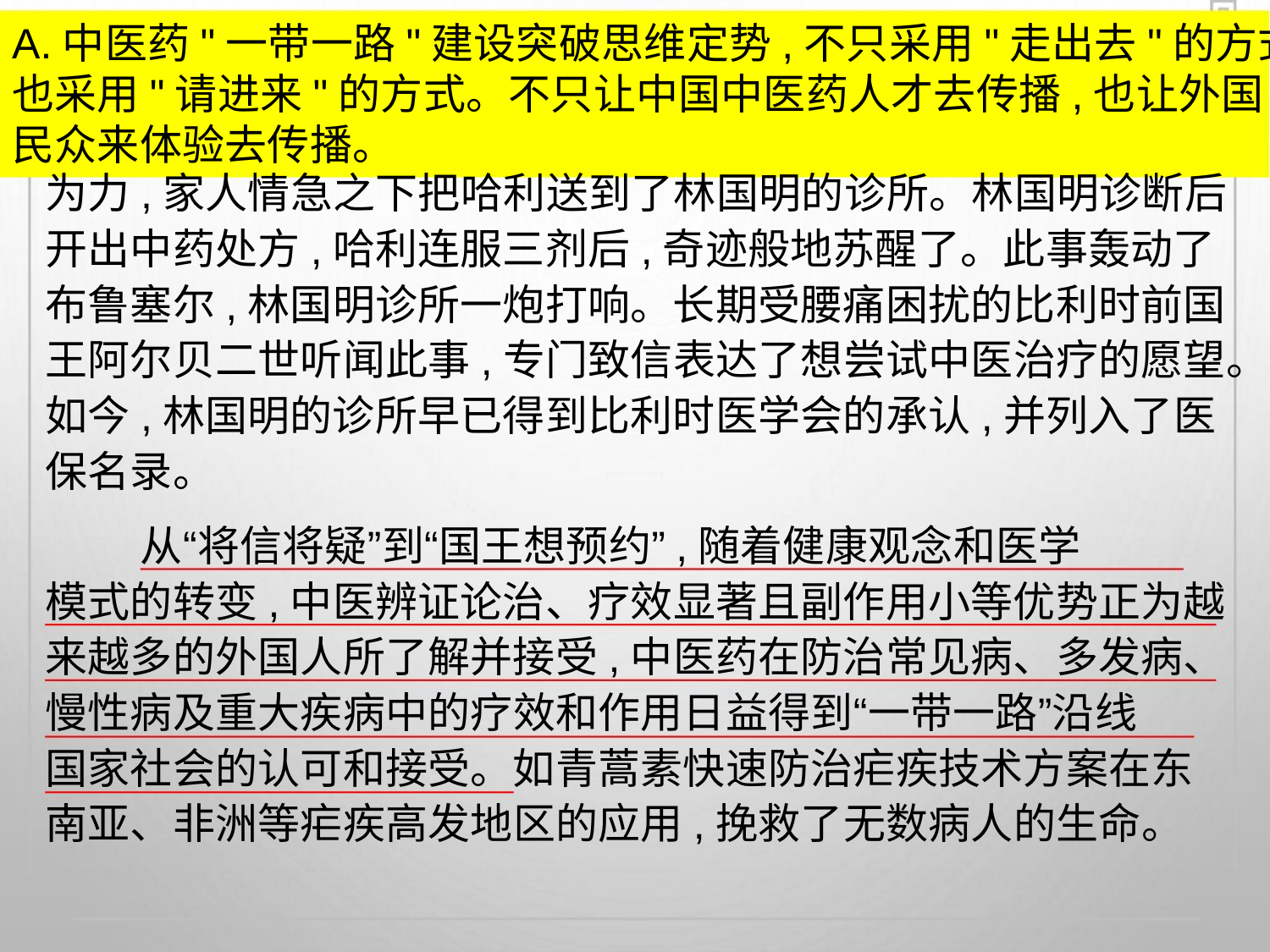

A.中医药"一带一路"建设突破思维定势,不只采用"走出去"的方式,
也采用"请进来"的方式。不只让中国中医药人才去传播,也让外国
民众来体验去传播。
为力,家人情急之下把哈利送到了林国明的诊所。林国明诊断后
开出中药处方,哈利连服三剂后,奇迹般地苏醒了。此事轰动了
布鲁塞尔,林国明诊所一炮打响。长期受腰痛困扰的比利时前国
王阿尔贝二世听闻此事,专门致信表达了想尝试中医治疗的愿望。
如今,林国明的诊所早已得到比利时医学会的承认,并列入了医
保名录。
从“将信将疑”到“国王想预约”,随着健康观念和医学
模式的转变,中医辨证论治、疗效显著且副作用小等优势正为越
来越多的外国人所了解并接受,中医药在防治常见病、多发病、
慢性病及重大疾病中的疗效和作用日益得到“一带一路”沿线
国家社会的认可和接受。如青蒿素快速防治疟疾技术方案在东
南亚、非洲等疟疾高发地区的应用,挽救了无数病人的生命。